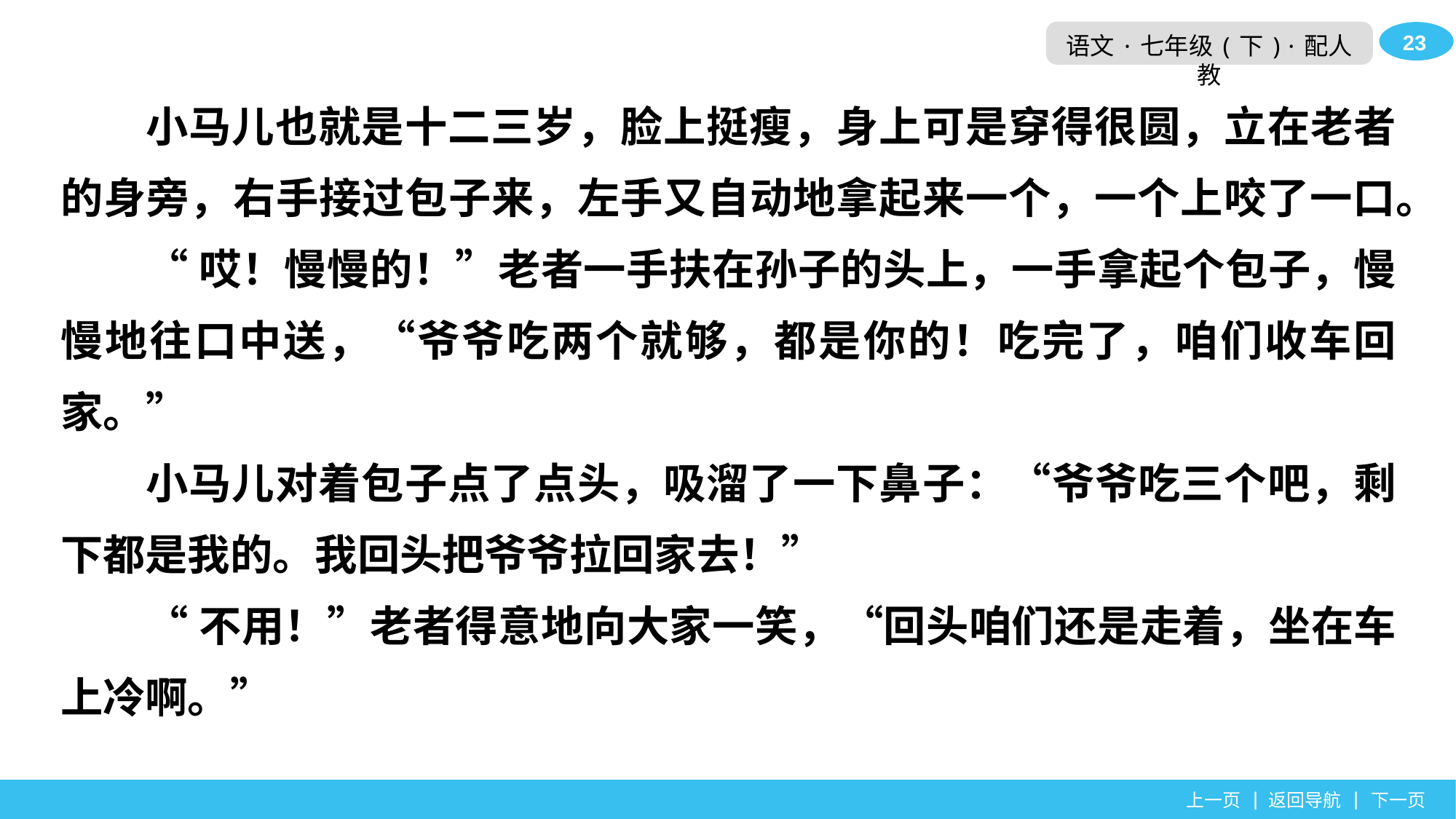

小马儿也就是十二三岁，脸上挺瘦，身上可是穿得很圆，立在老者的身旁，右手接过包子来，左手又自动地拿起来一个，一个上咬了一口。
“哎！慢慢的！”老者一手扶在孙子的头上，一手拿起个包子，慢慢地往口中送，“爷爷吃两个就够，都是你的！吃完了，咱们收车回家。”
小马儿对着包子点了点头，吸溜了一下鼻子：“爷爷吃三个吧，剩下都是我的。我回头把爷爷拉回家去！”
“不用！”老者得意地向大家一笑，“回头咱们还是走着，坐在车上冷啊。”